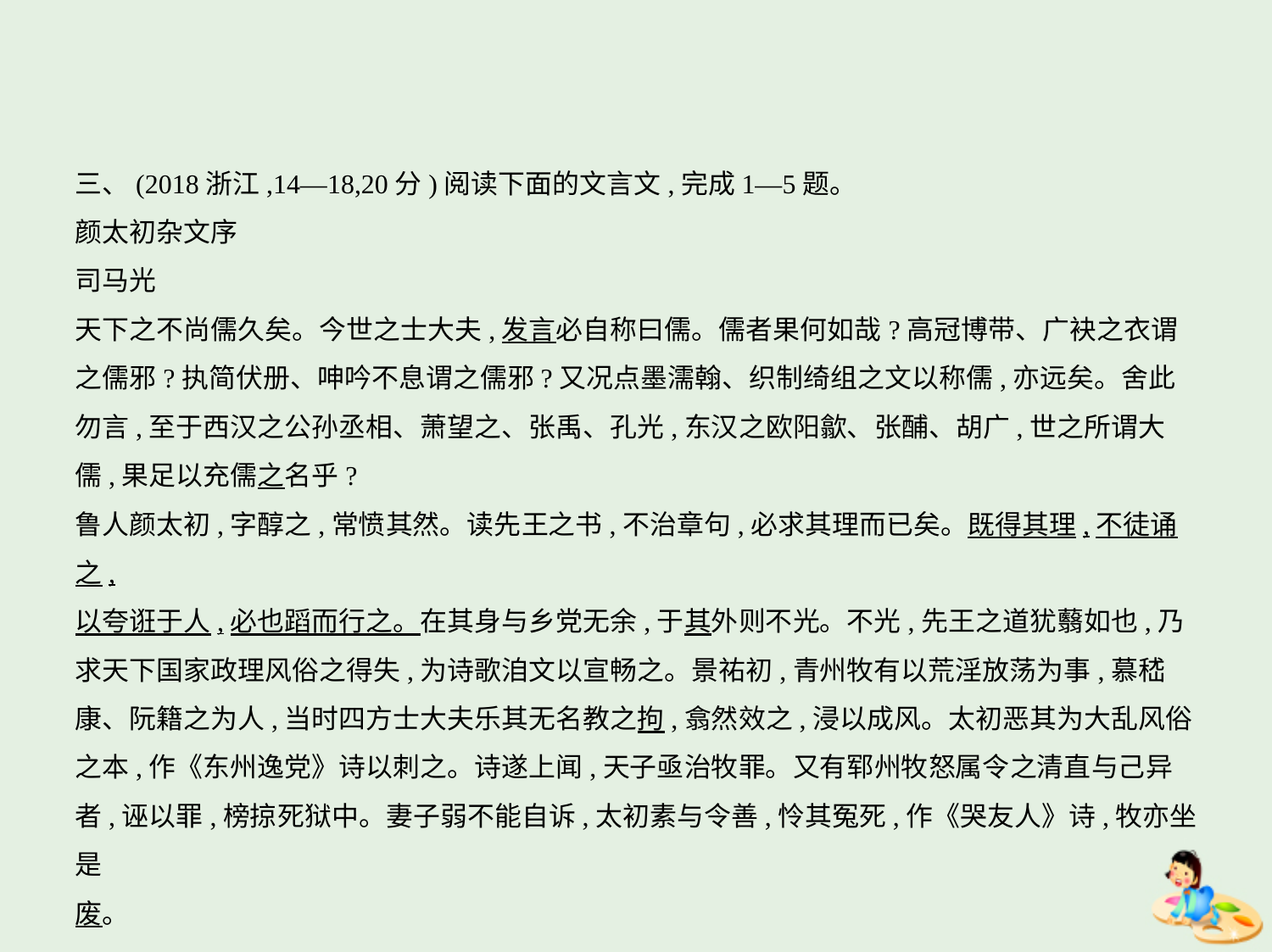

三、(2018浙江,14—18,20分)阅读下面的文言文,完成1—5题。
颜太初杂文序
司马光
天下之不尚儒久矣。今世之士大夫,发言必自称曰儒。儒者果何如哉?高冠博带、广袂之衣谓
之儒邪?执简伏册、呻吟不息谓之儒邪?又况点墨濡翰、织制绮组之文以称儒,亦远矣。舍此
勿言,至于西汉之公孙丞相、萧望之、张禹、孔光,东汉之欧阳歙、张酺、胡广,世之所谓大
儒,果足以充儒之名乎?
鲁人颜太初,字醇之,常愤其然。读先王之书,不治章句,必求其理而已矣。既得其理,不徒诵之,
以夸诳于人,必也蹈而行之。在其身与乡党无余,于其外则不光。不光,先王之道犹蘙如也,乃
求天下国家政理风俗之得失,为诗歌洎文以宣畅之。景祐初,青州牧有以荒淫放荡为事,慕嵇
康、阮籍之为人,当时四方士大夫乐其无名教之拘,翕然效之,浸以成风。太初恶其为大乱风俗
之本,作《东州逸党》诗以刺之。诗遂上闻,天子亟治牧罪。又有郓州牧怒属令之清直与己异
者,诬以罪,榜掠死狱中。妻子弱不能自诉,太初素与令善,怜其冤死,作《哭友人》诗,牧亦坐是
废。